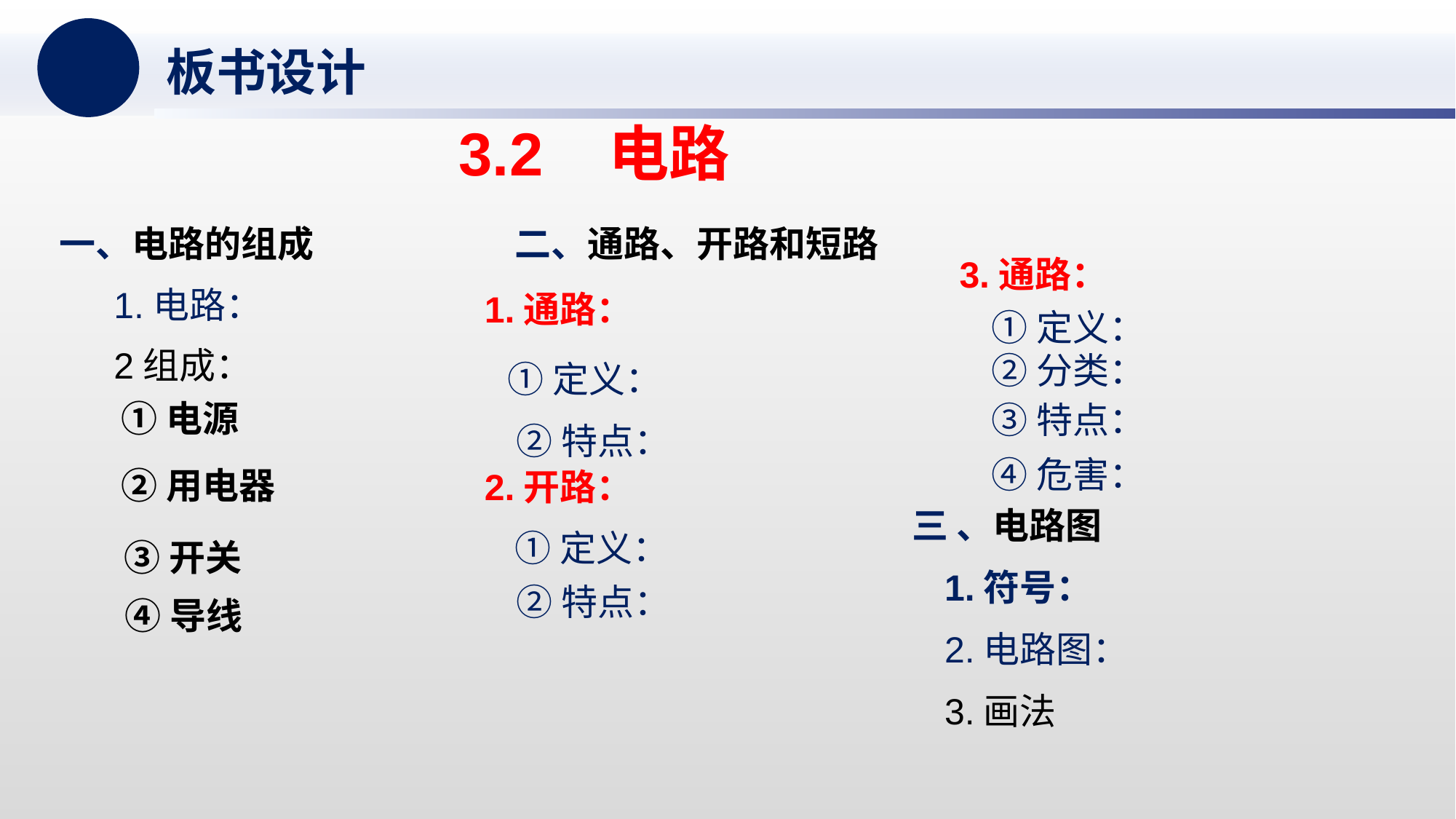

板书设计

3.2   电路
一、电路的组成
二、通路、开路和短路
3.通路：
1.电路：
1.通路：
①定义：
2组成：
②分类：
①定义：
①电源
③特点：
②特点：
④危害：
②用电器
2.开路：
三 、电路图
①定义：
③开关
1.符号：
②特点：
④导线
2.电路图：
3.画法